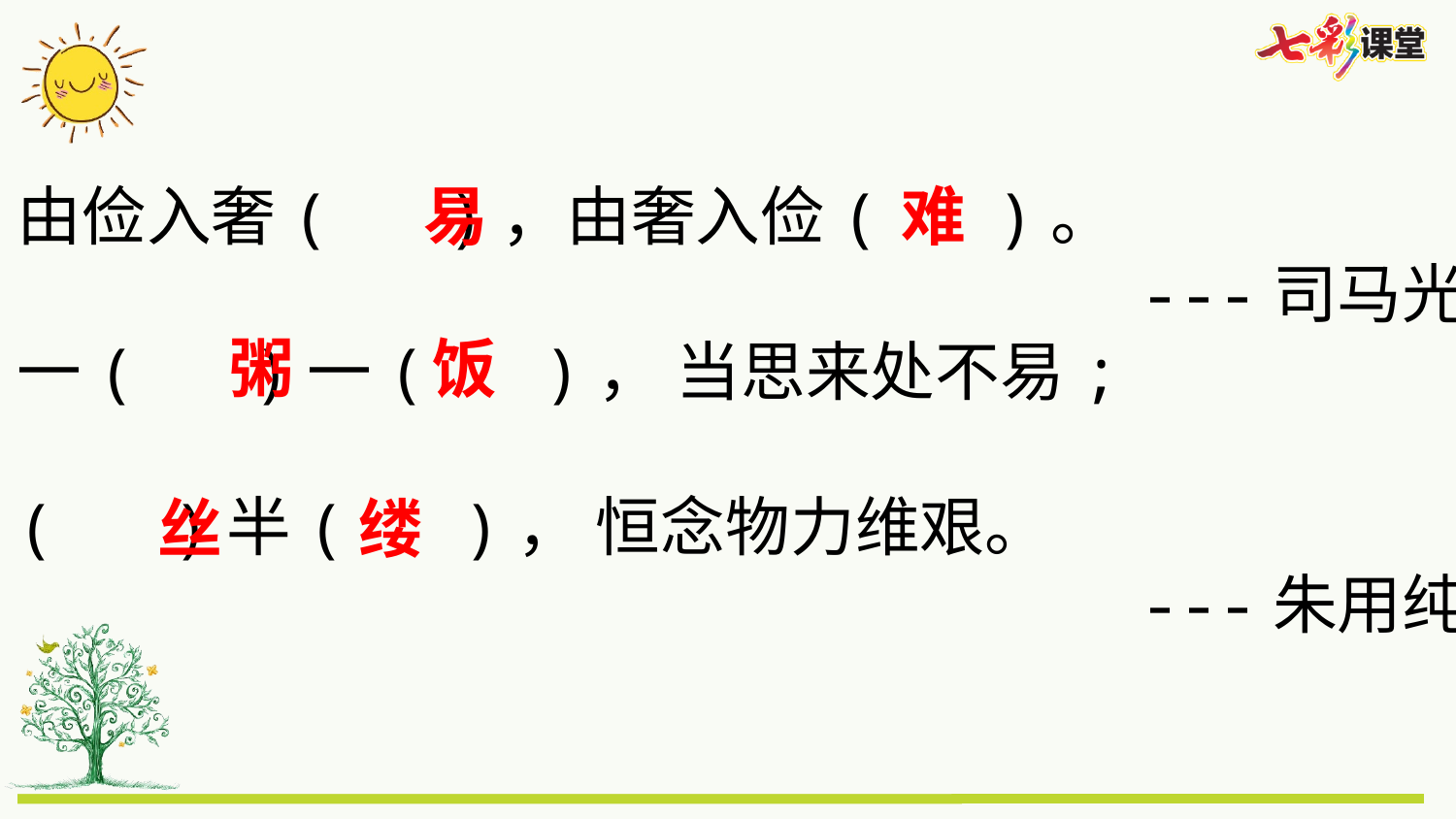

◎由俭入奢(   )，由奢入俭(   )。
                               ---司马光
◎一(   )一(   )， 当思来处不易;

半(   )半(   )， 恒念物力维艰。
                               ---朱用纯
易
难
粥
饭
丝
缕